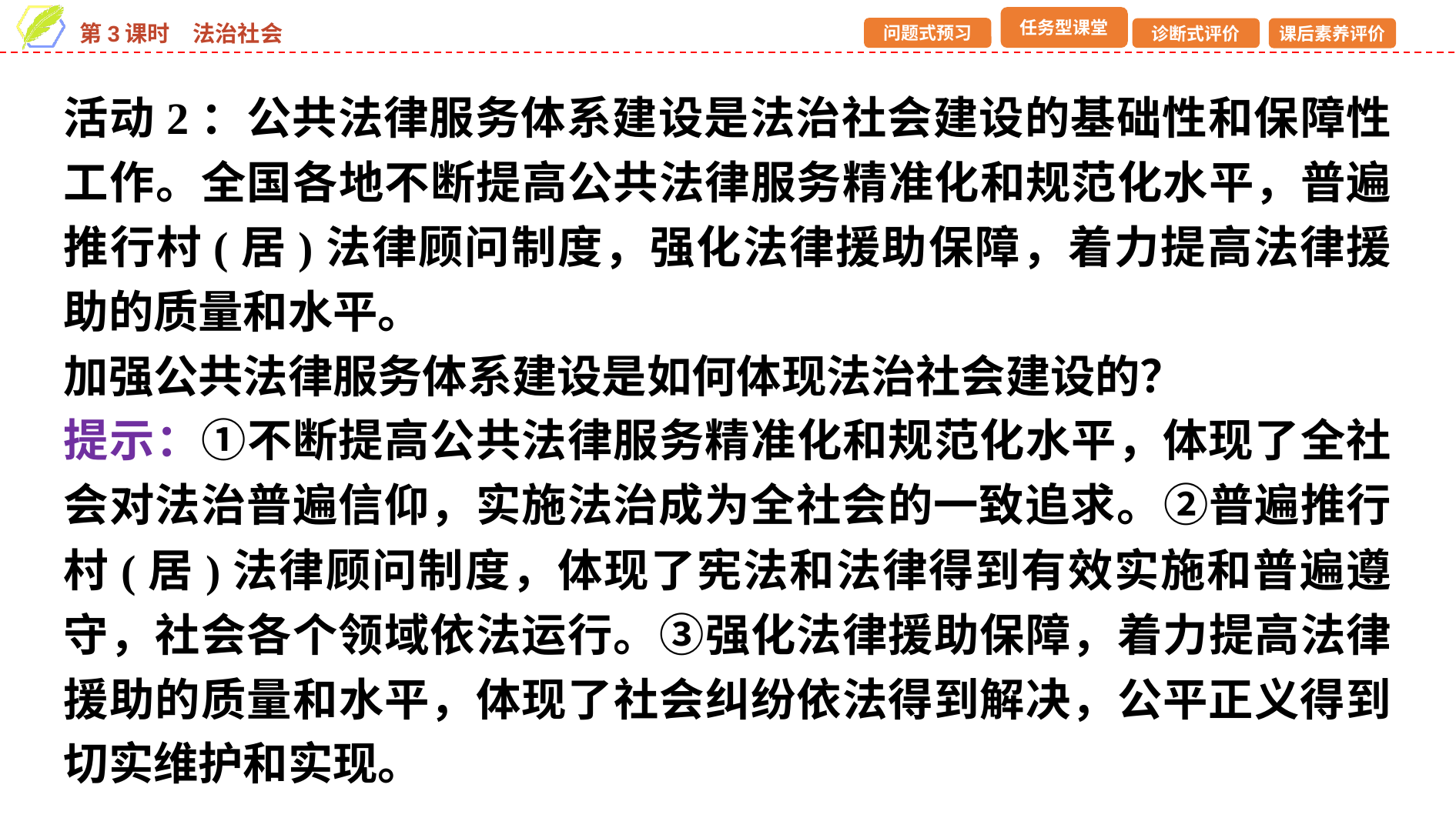

活动2：公共法律服务体系建设是法治社会建设的基础性和保障性工作。全国各地不断提高公共法律服务精准化和规范化水平，普遍推行村(居)法律顾问制度，强化法律援助保障，着力提高法律援助的质量和水平。
加强公共法律服务体系建设是如何体现法治社会建设的？
提示：①不断提高公共法律服务精准化和规范化水平，体现了全社会对法治普遍信仰，实施法治成为全社会的一致追求。②普遍推行村(居)法律顾问制度，体现了宪法和法律得到有效实施和普遍遵守，社会各个领域依法运行。③强化法律援助保障，着力提高法律援助的质量和水平，体现了社会纠纷依法得到解决，公平正义得到切实维护和实现。